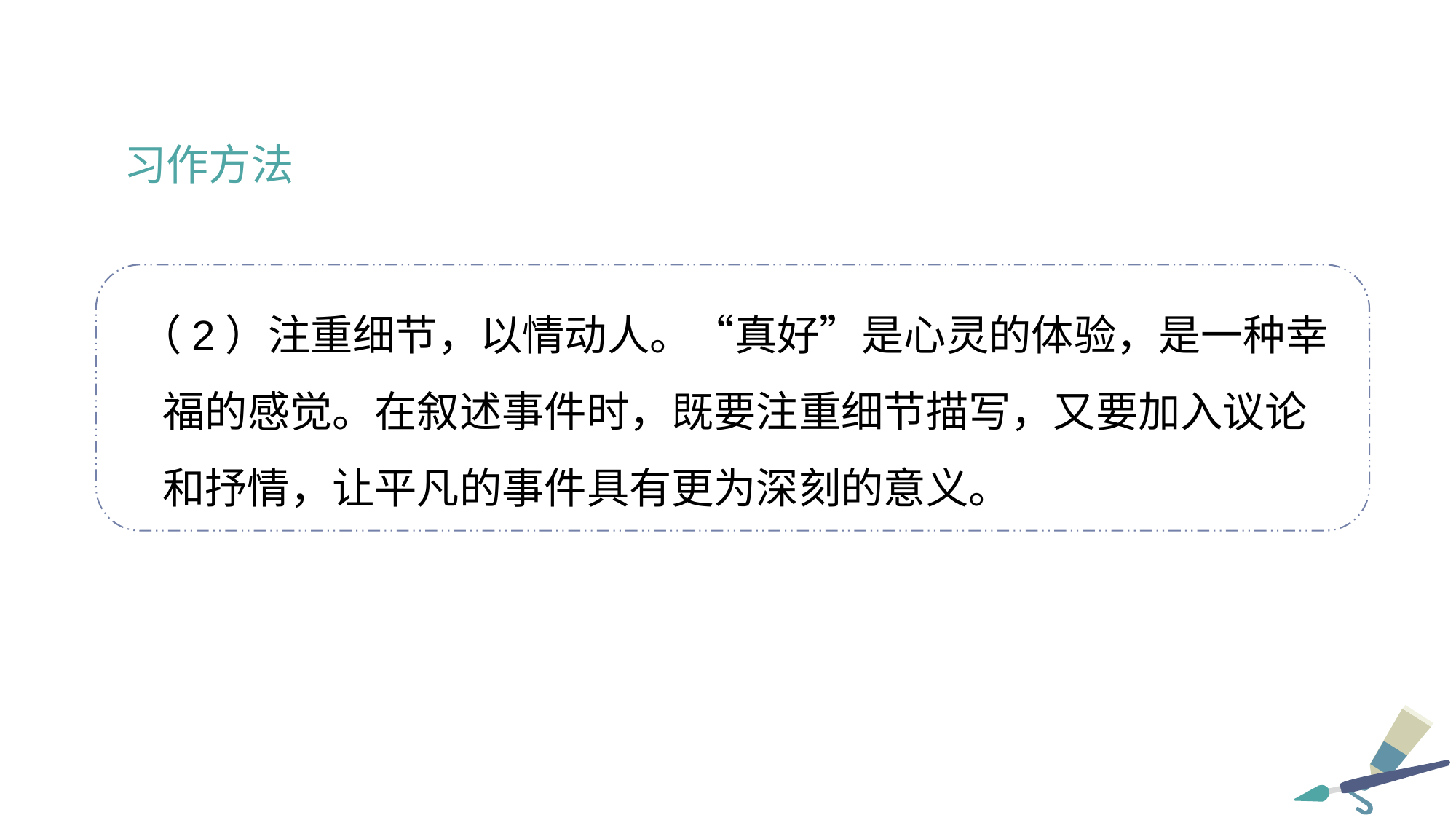

习作方法
 （2）注重细节，以情动人。“真好”是心灵的体验，是一种幸福的感觉。在叙述事件时，既要注重细节描写，又要加入议论和抒情，让平凡的事件具有更为深刻的意义。